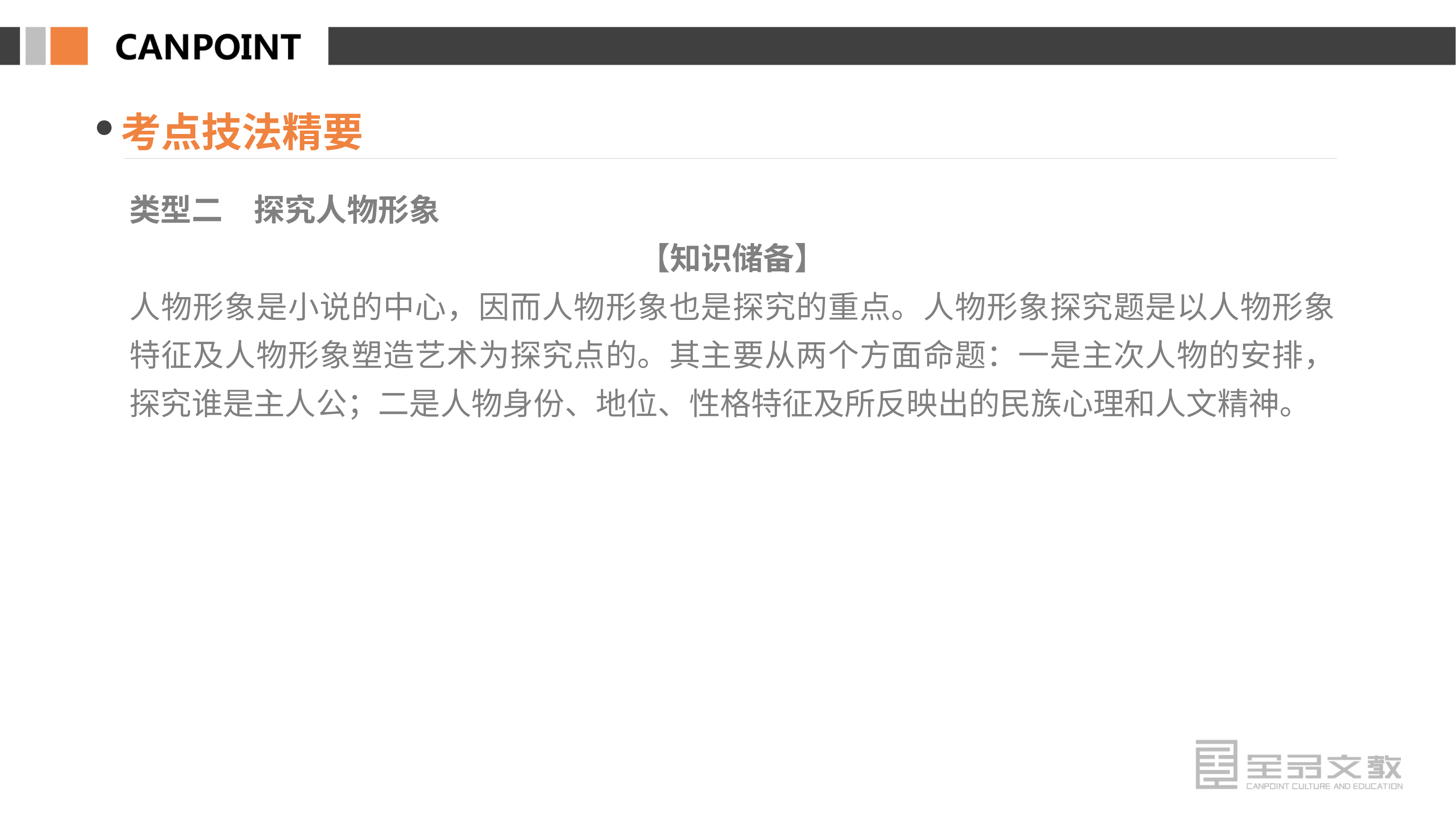

考点技法精要

类型二　探究人物形象
【知识储备】
人物形象是小说的中心，因而人物形象也是探究的重点。人物形象探究题是以人物形象特征及人物形象塑造艺术为探究点的。其主要从两个方面命题：一是主次人物的安排，探究谁是主人公；二是人物身份、地位、性格特征及所反映出的民族心理和人文精神。